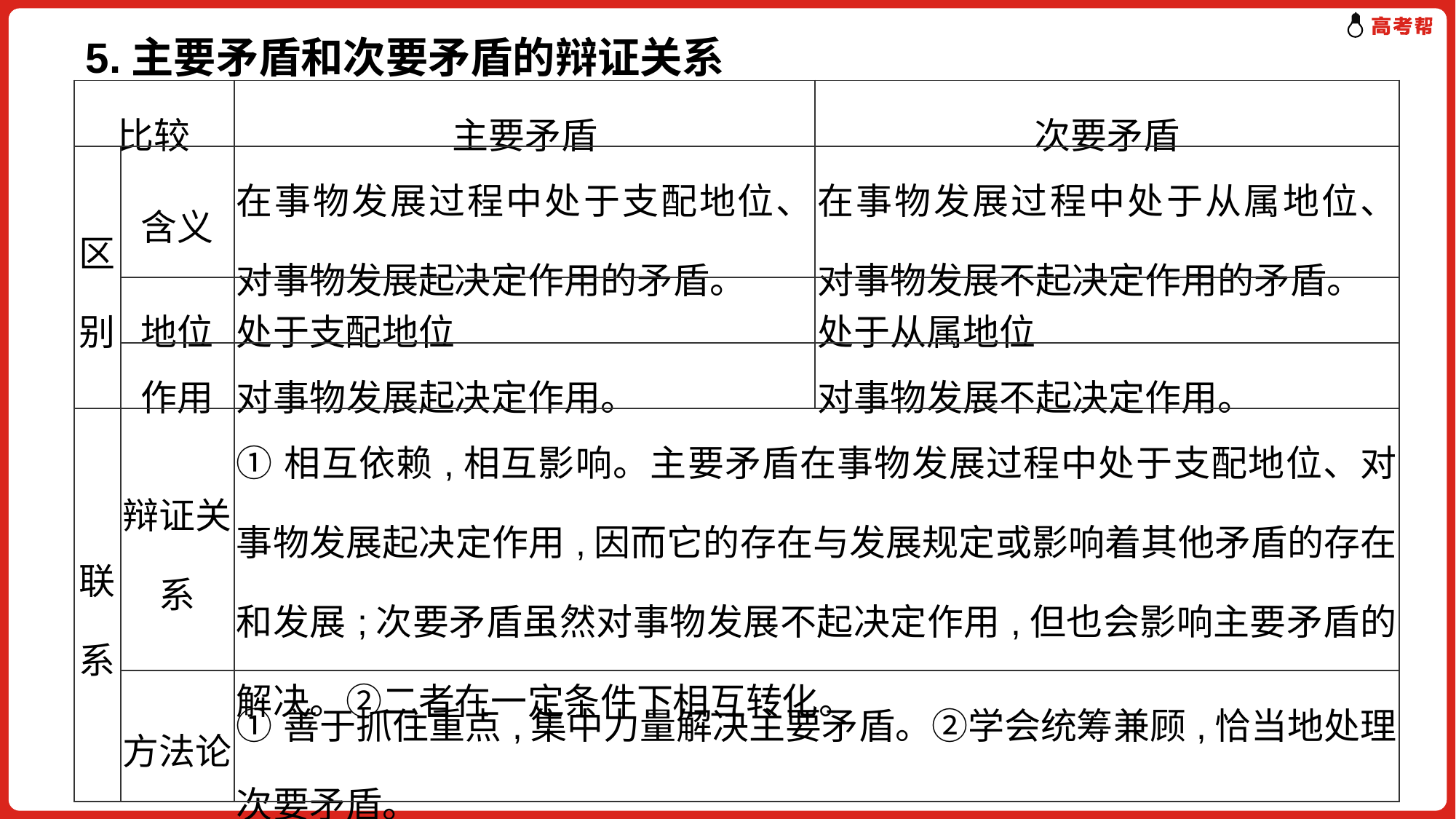

5.主要矛盾和次要矛盾的辩证关系
| 比较 |  | 主要矛盾 | 次要矛盾 |
| --- | --- | --- | --- |
| 区别 | 含义 | 在事物发展过程中处于支配地位、对事物发展起决定作用的矛盾。 | 在事物发展过程中处于从属地位、对事物发展不起决定作用的矛盾。 |
|  | 地位 | 处于支配地位 | 处于从属地位 |
|  | 作用 | 对事物发展起决定作用。 | 对事物发展不起决定作用。 |
| 联系 | 辩证关系 | ①相互依赖,相互影响。主要矛盾在事物发展过程中处于支配地位、对事物发展起决定作用,因而它的存在与发展规定或影响着其他矛盾的存在和发展;次要矛盾虽然对事物发展不起决定作用,但也会影响主要矛盾的解决。②二者在一定条件下相互转化。 |  |
|  | 方法论 | ①善于抓住重点,集中力量解决主要矛盾。②学会统筹兼顾,恰当地处理次要矛盾。 |  |